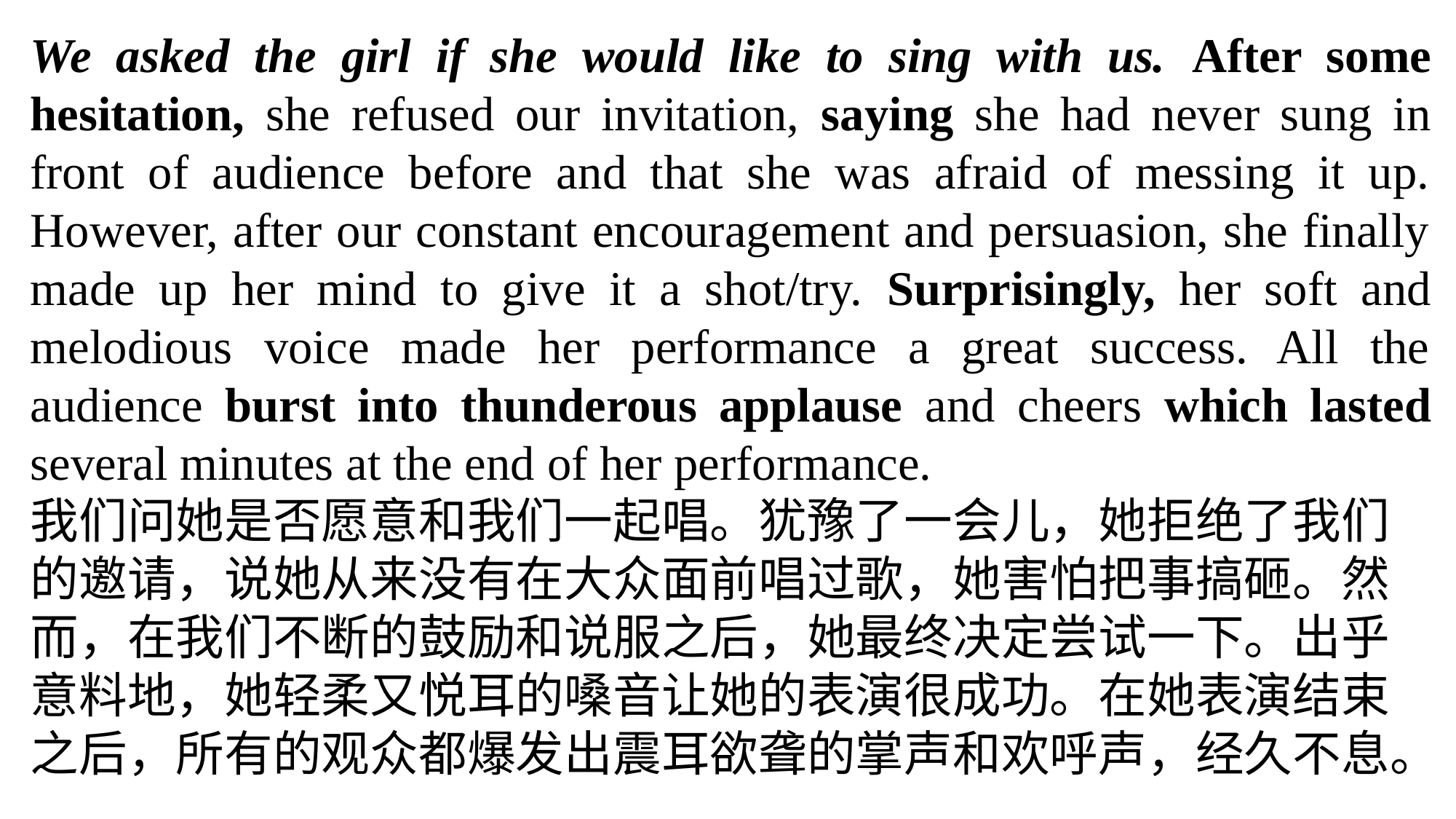

We asked the girl if she would like to sing with us. After some hesitation, she refused our invitation, saying she had never sung in front of audience before and that she was afraid of messing it up. However, after our constant encouragement and persuasion, she finally made up her mind to give it a shot/try. Surprisingly, her soft and melodious voice made her performance a great success. All the audience burst into thunderous applause and cheers which lasted several minutes at the end of her performance.
我们问她是否愿意和我们一起唱。犹豫了一会儿，她拒绝了我们的邀请，说她从来没有在大众面前唱过歌，她害怕把事搞砸。然而，在我们不断的鼓励和说服之后，她最终决定尝试一下。出乎意料地，她轻柔又悦耳的嗓音让她的表演很成功。在她表演结束之后，所有的观众都爆发出震耳欲聋的掌声和欢呼声，经久不息。